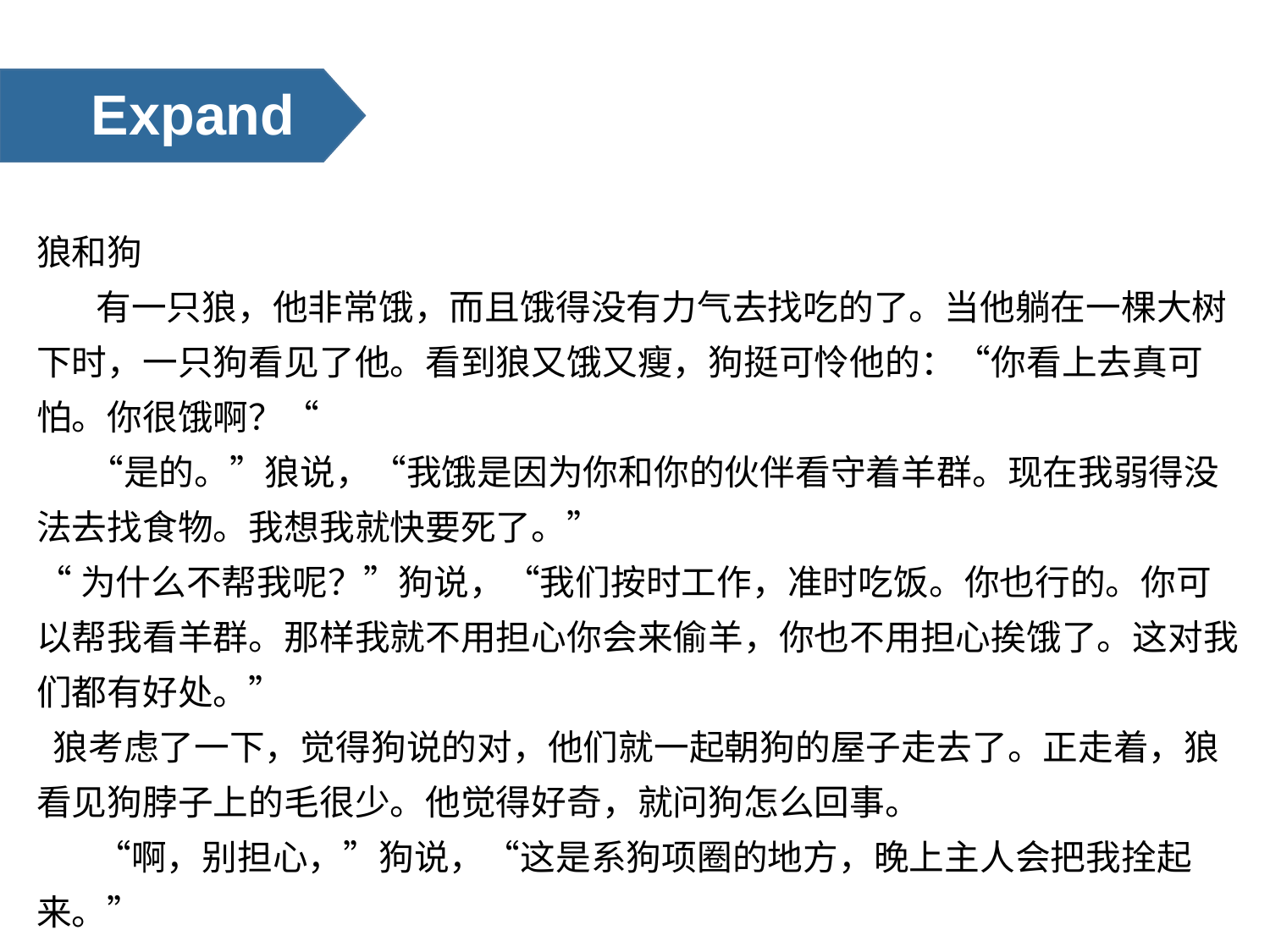

Expand
狼和狗
  　有一只狼，他非常饿，而且饿得没有力气去找吃的了。当他躺在一棵大树下时，一只狗看见了他。看到狼又饿又瘦，狗挺可怜他的：“你看上去真可怕。你很饿啊？“
 　“是的。”狼说，“我饿是因为你和你的伙伴看守着羊群。现在我弱得没法去找食物。我想我就快要死了。”
“为什么不帮我呢？”狗说，“我们按时工作，准时吃饭。你也行的。你可以帮我看羊群。那样我就不用担心你会来偷羊，你也不用担心挨饿了。这对我们都有好处。”
 狼考虑了一下，觉得狗说的对，他们就一起朝狗的屋子走去了。正走着，狼看见狗脖子上的毛很少。他觉得好奇，就问狗怎么回事。
  　“啊，别担心，”狗说，“这是系狗项圈的地方，晚上主人会把我拴起来。”